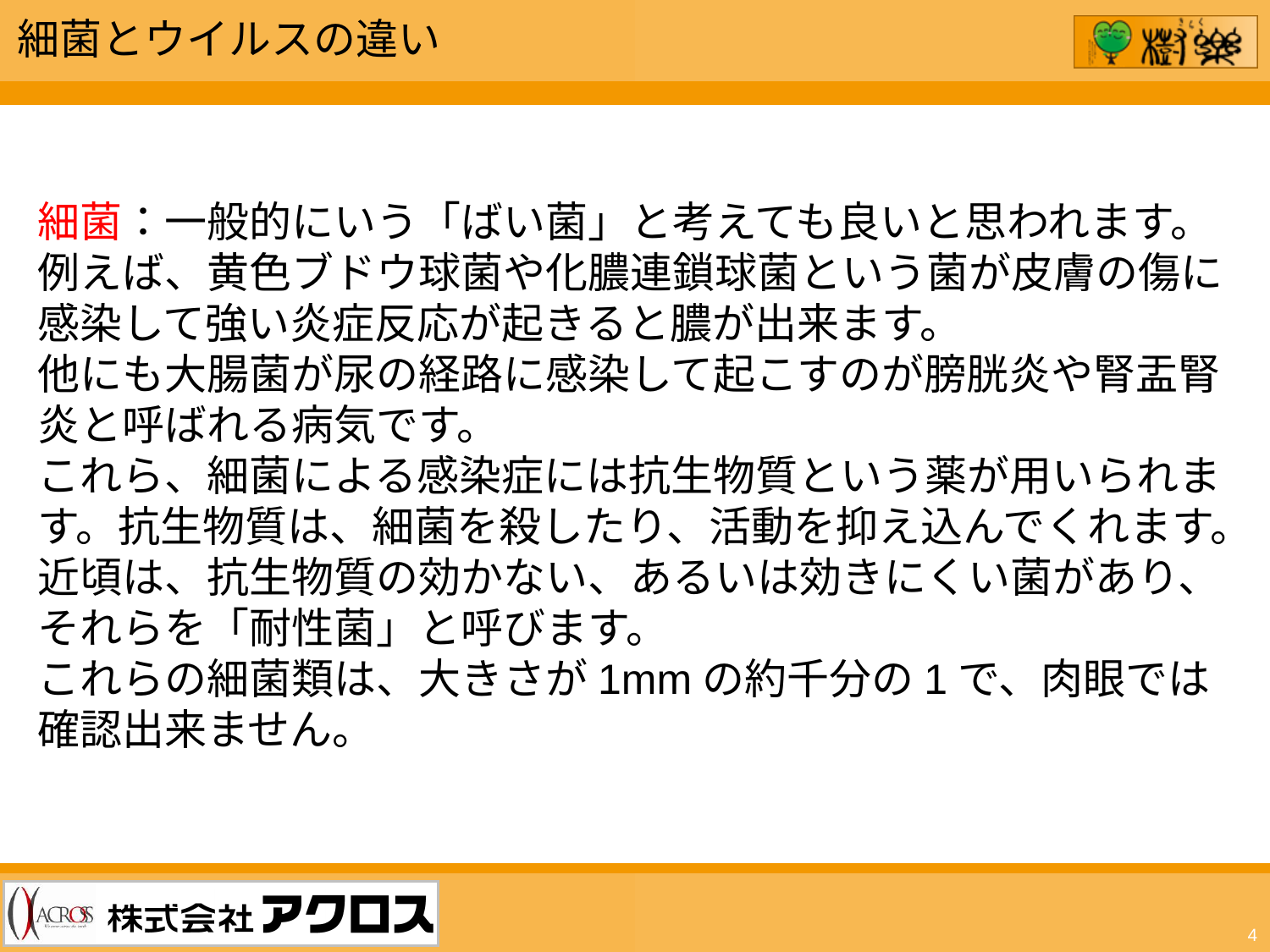

細菌とウイルスの違い
細菌：一般的にいう「ばい菌」と考えても良いと思われます。
例えば、黄色ブドウ球菌や化膿連鎖球菌という菌が皮膚の傷に感染して強い炎症反応が起きると膿が出来ます。
他にも大腸菌が尿の経路に感染して起こすのが膀胱炎や腎盂腎炎と呼ばれる病気です。
これら、細菌による感染症には抗生物質という薬が用いられます。抗生物質は、細菌を殺したり、活動を抑え込んでくれます。
近頃は、抗生物質の効かない、あるいは効きにくい菌があり、それらを「耐性菌」と呼びます。
これらの細菌類は、大きさが1mmの約千分の1で、肉眼では確認出来ません。

4